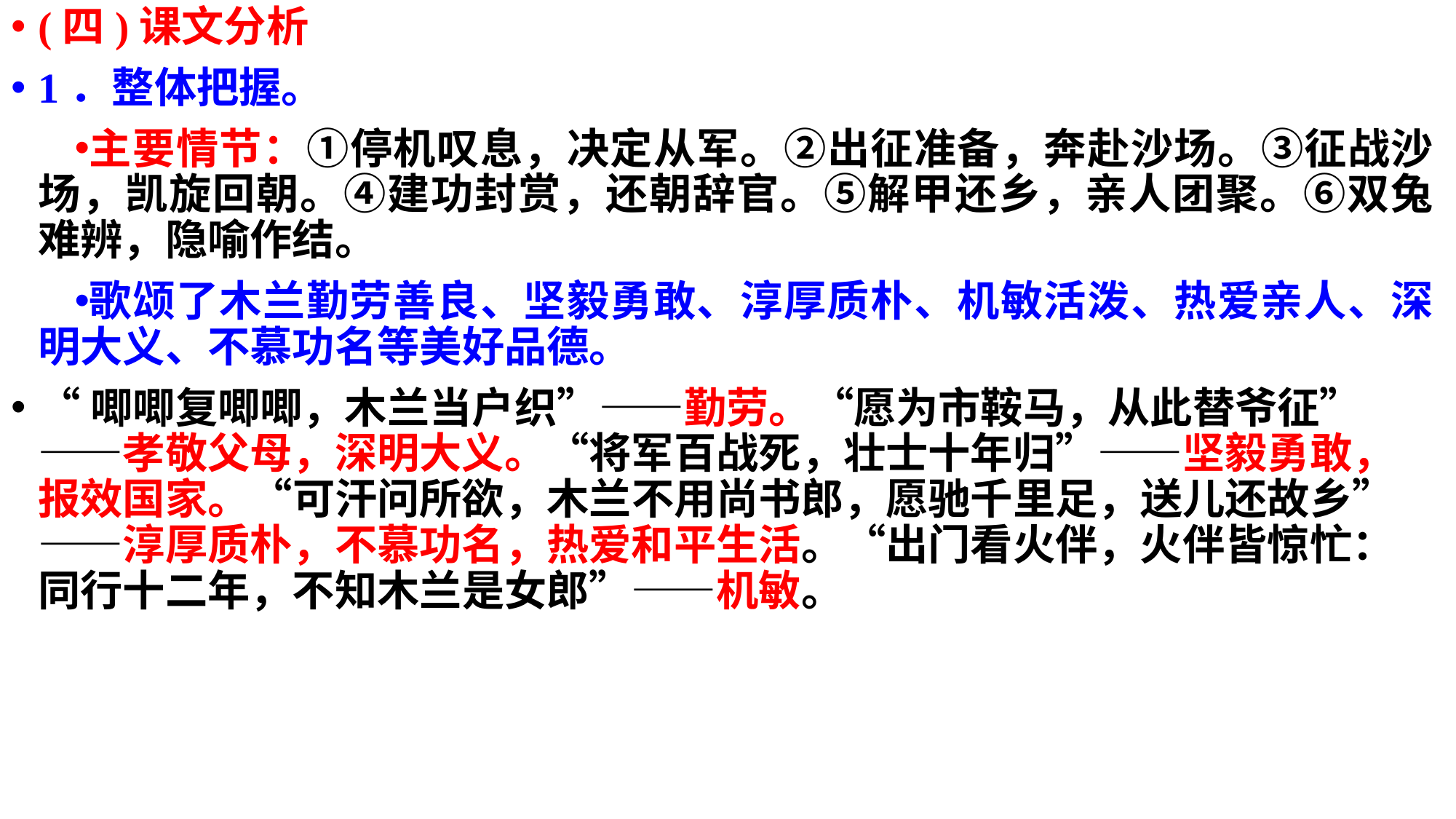

(四)课文分析
1．整体把握。
主要情节：①停机叹息，决定从军。②出征准备，奔赴沙场。③征战沙场，凯旋回朝。④建功封赏，还朝辞官。⑤解甲还乡，亲人团聚。⑥双兔难辨，隐喻作结。
歌颂了木兰勤劳善良、坚毅勇敢、淳厚质朴、机敏活泼、热爱亲人、深明大义、不慕功名等美好品德。
“唧唧复唧唧，木兰当户织”——勤劳。“愿为市鞍马，从此替爷征”——孝敬父母，深明大义。“将军百战死，壮士十年归”——坚毅勇敢，报效国家。“可汗问所欲，木兰不用尚书郎，愿驰千里足，送儿还故乡”——淳厚质朴，不慕功名，热爱和平生活。“出门看火伴，火伴皆惊忙：同行十二年，不知木兰是女郎”——机敏。